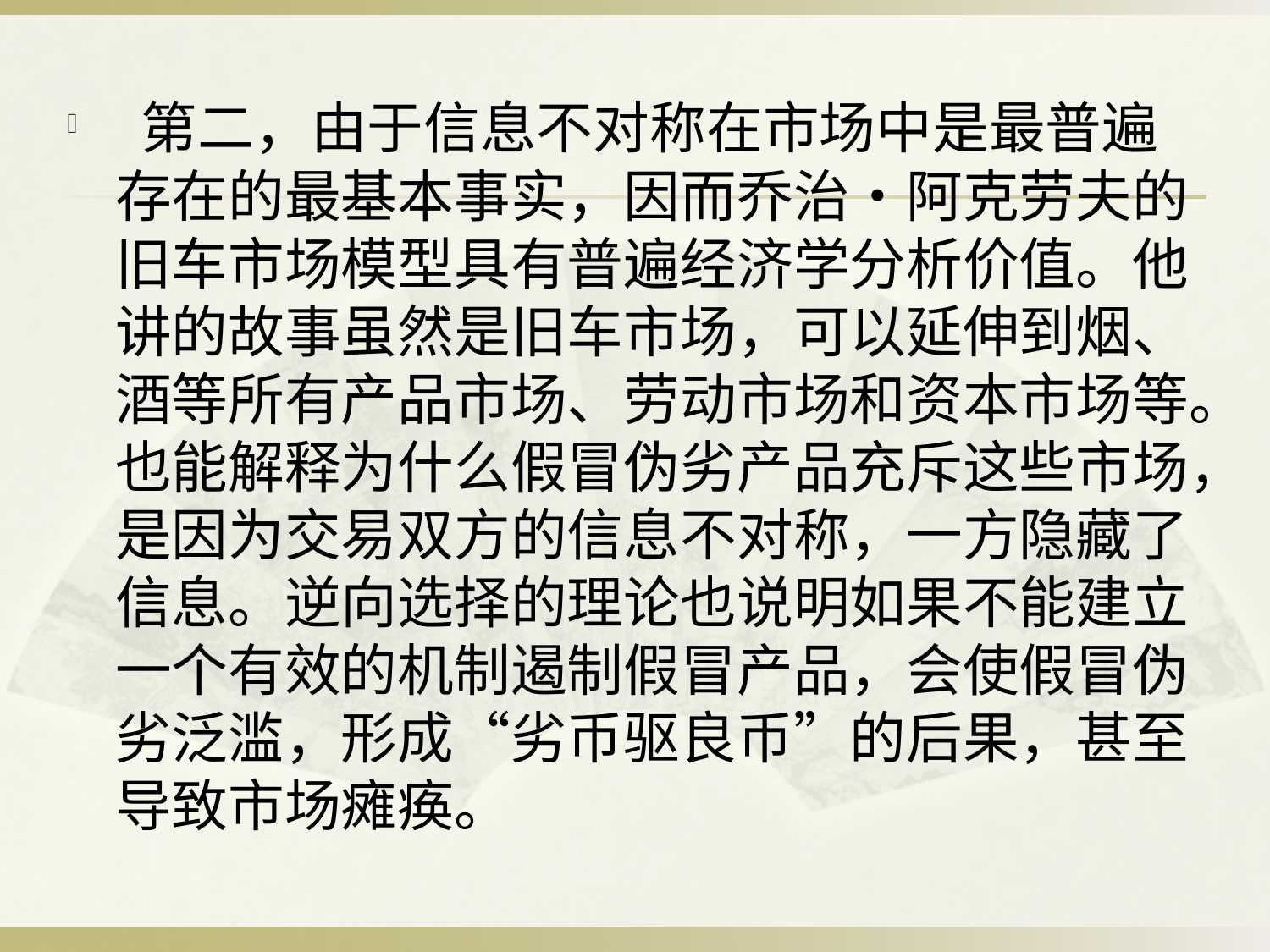

第二，由于信息不对称在市场中是最普遍存在的最基本事实，因而乔治•阿克劳夫的 旧车市场模型具有普遍经济学分析价值。他讲的故事虽然是旧车市场，可以延伸到烟、酒等所有产品市场、劳动市场和资本市场等。也能解释为什么假冒伪劣产品充斥这些市场，是因为交易双方的信息不对称，一方隐藏了信息。逆向选择的理论也说明如果不能建立一个有效的机制遏制假冒产品，会使假冒伪劣泛滥，形成“劣币驱良币”的后果，甚至导致市场瘫痪。